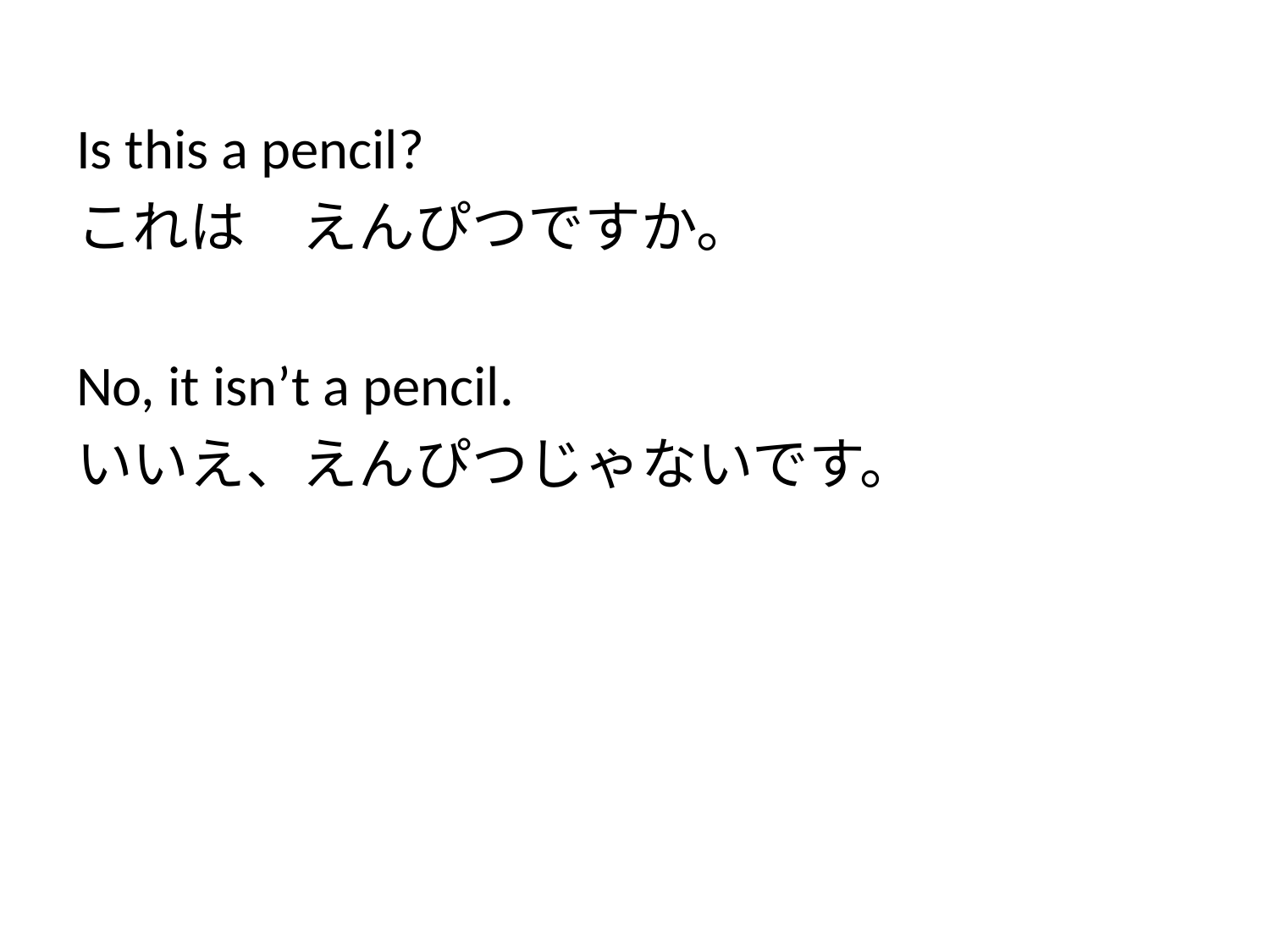

#
Is this a pencil?
これは　えんぴつですか。

No, it isn’t a pencil.
いいえ、えんぴつじゃないです。